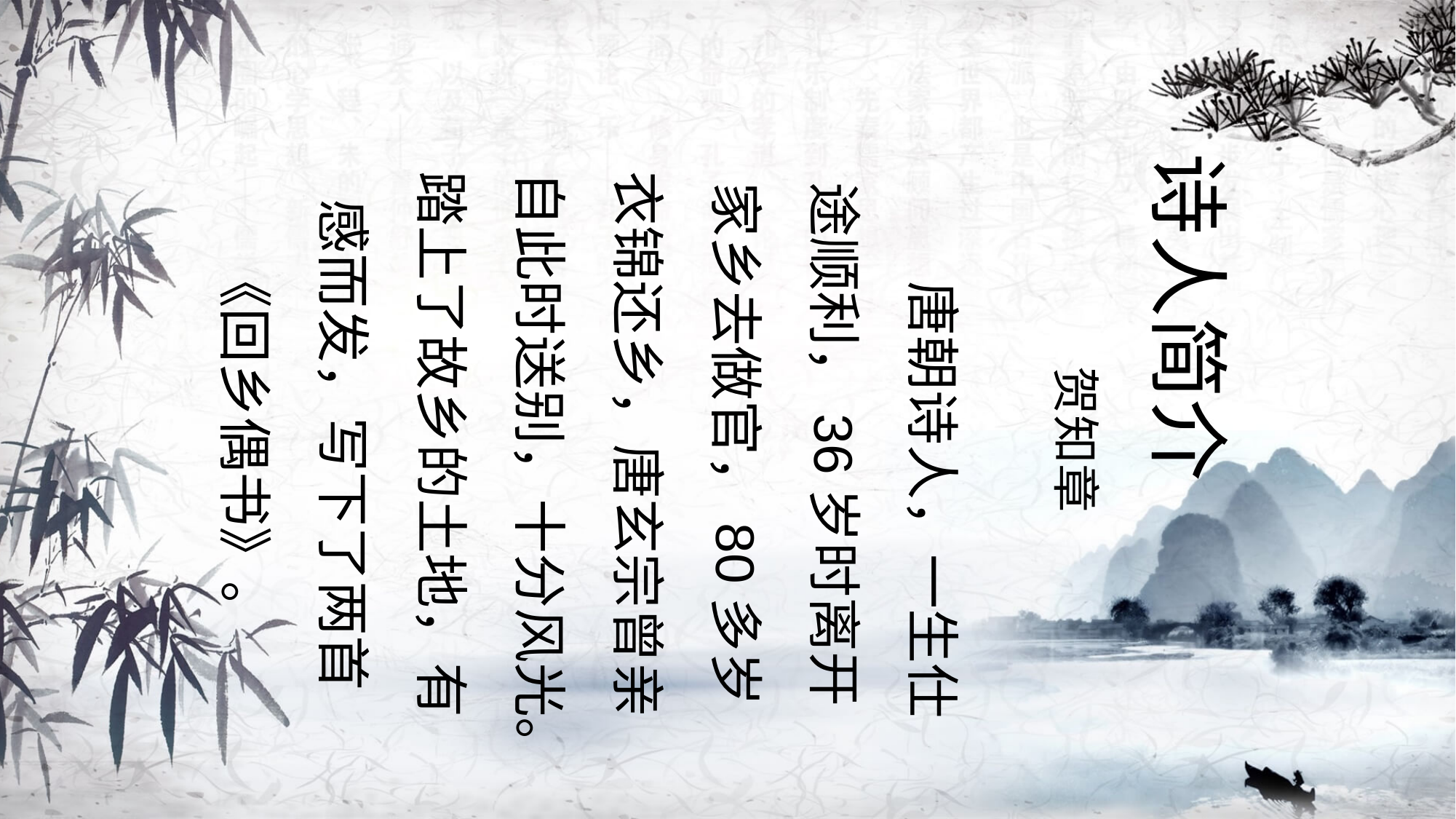

诗人简介
        唐朝诗人，一生仕途顺利，36岁时离开家乡去做官，80多岁衣锦还乡，唐玄宗曾亲自此时送别，十分风光。踏上了故乡的土地，有感而发，写下了两首《回乡偶书》。
贺知章